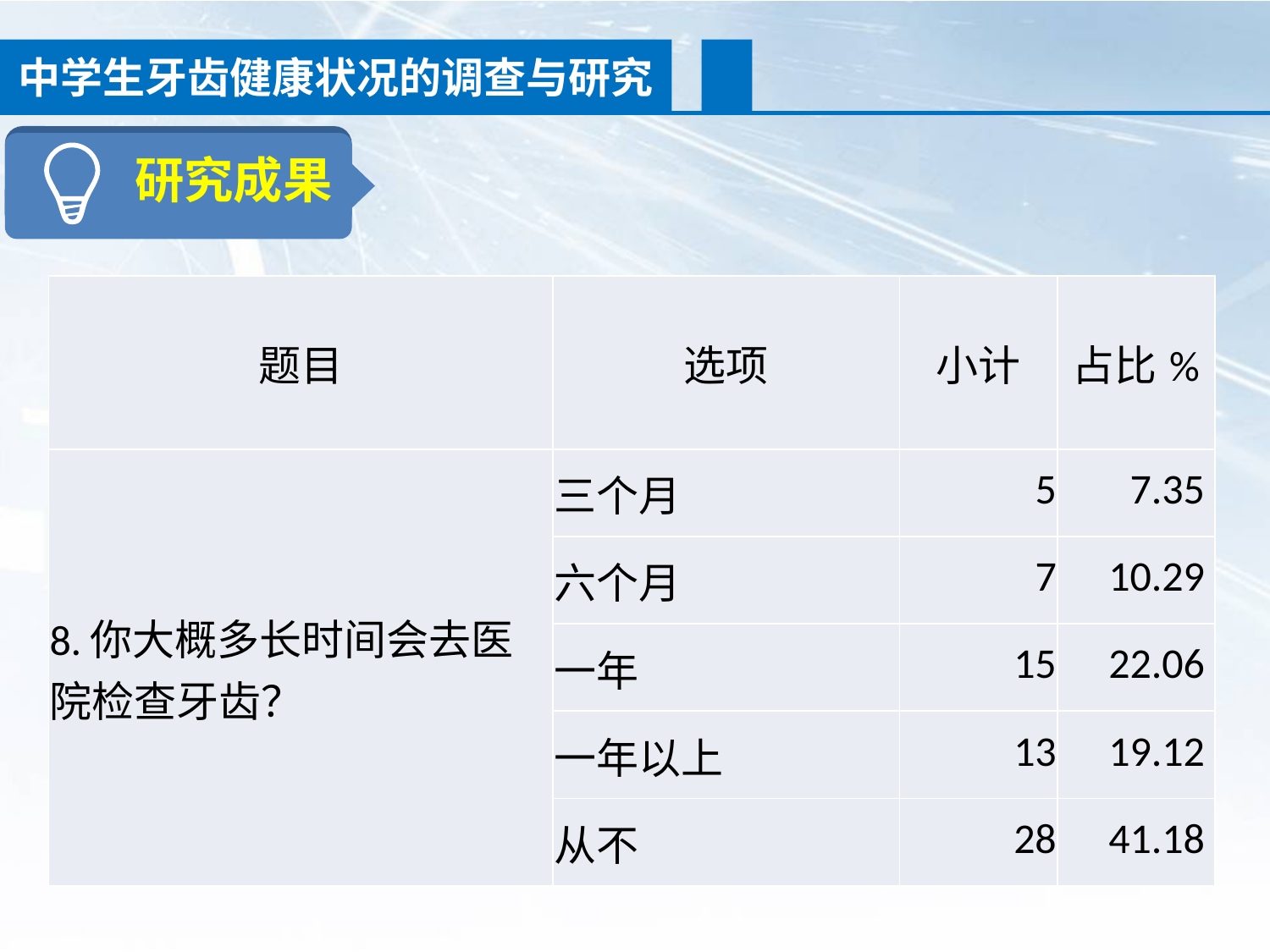

中学生牙齿健康状况的调查与研究

研究成果
| 题目 | 选项 | 小计 | 占比% |
| --- | --- | --- | --- |
| 8.你大概多长时间会去医院检查牙齿？ | 三个月 | 5 | 7.35 |
|  | 六个月 | 7 | 10.29 |
|  | 一年 | 15 | 22.06 |
|  | 一年以上 | 13 | 19.12 |
|  | 从不 | 28 | 41.18 |